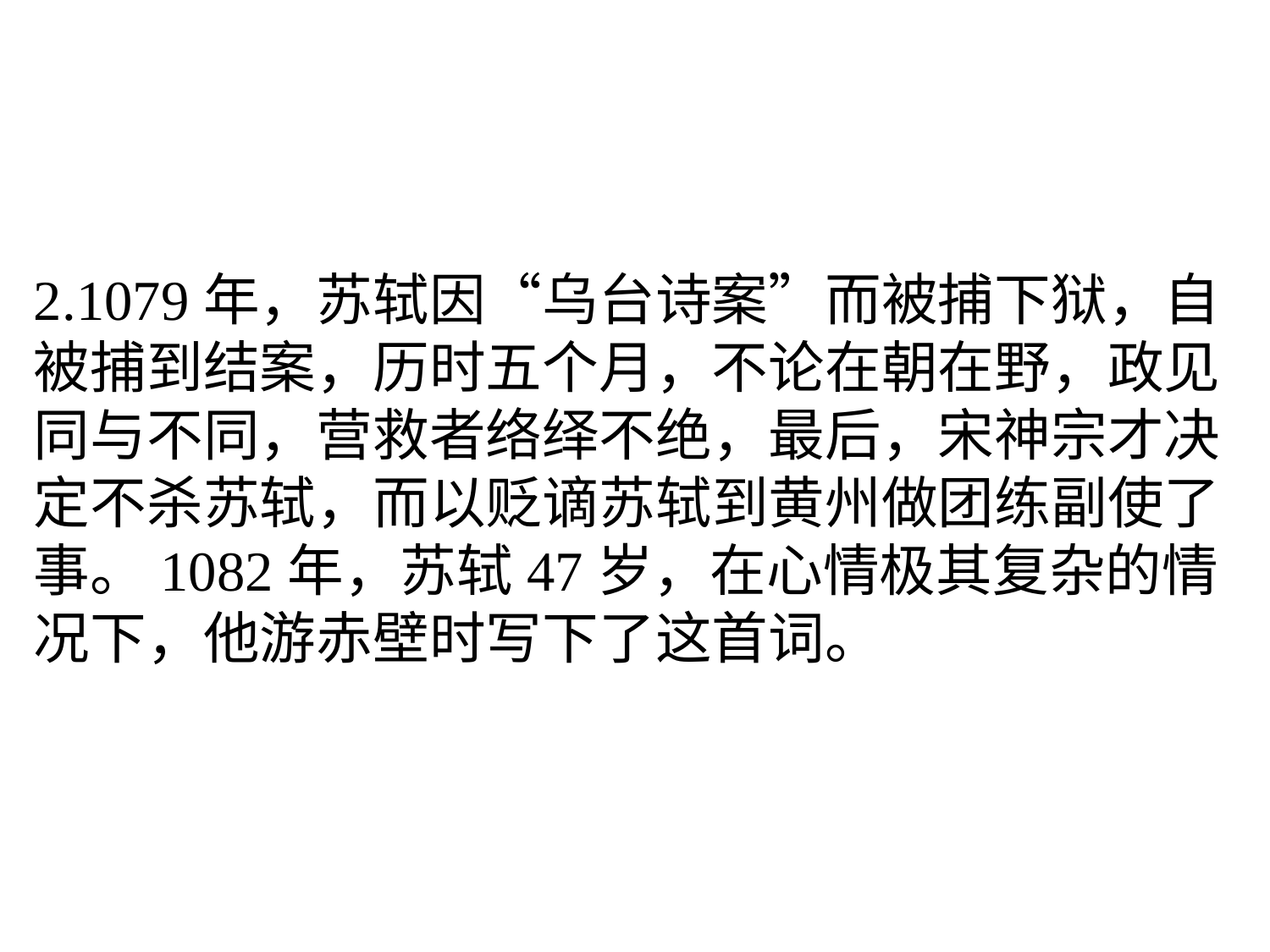

2.1079年，苏轼因“乌台诗案”而被捕下狱，自被捕到结案，历时五个月，不论在朝在野，政见同与不同，营救者络绎不绝，最后，宋神宗才决定不杀苏轼，而以贬谪苏轼到黄州做团练副使了事。1082年，苏轼47岁，在心情极其复杂的情况下，他游赤壁时写下了这首词。